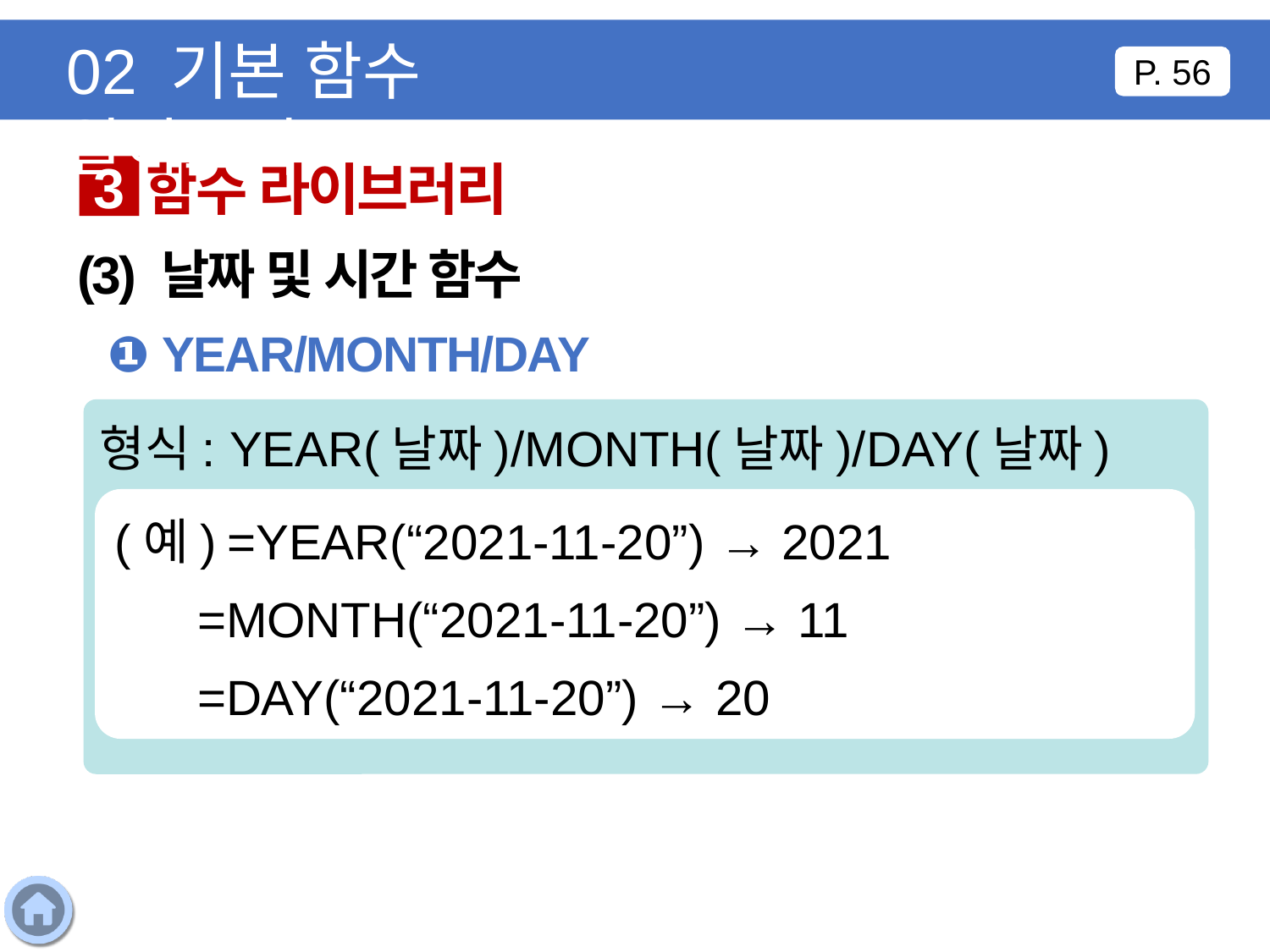

02 기본 함수 알아보기
P. 56
함수 라이브러리
3
(3) 날짜 및 시간 함수
❶ YEAR/MONTH/DAY
형식: YEAR(날짜)/MONTH(날짜)/DAY(날짜)
(예) =YEAR(“2021-11-20”) → 2021
      =MONTH(“2021-11-20”) → 11
      =DAY(“2021-11-20”) → 20